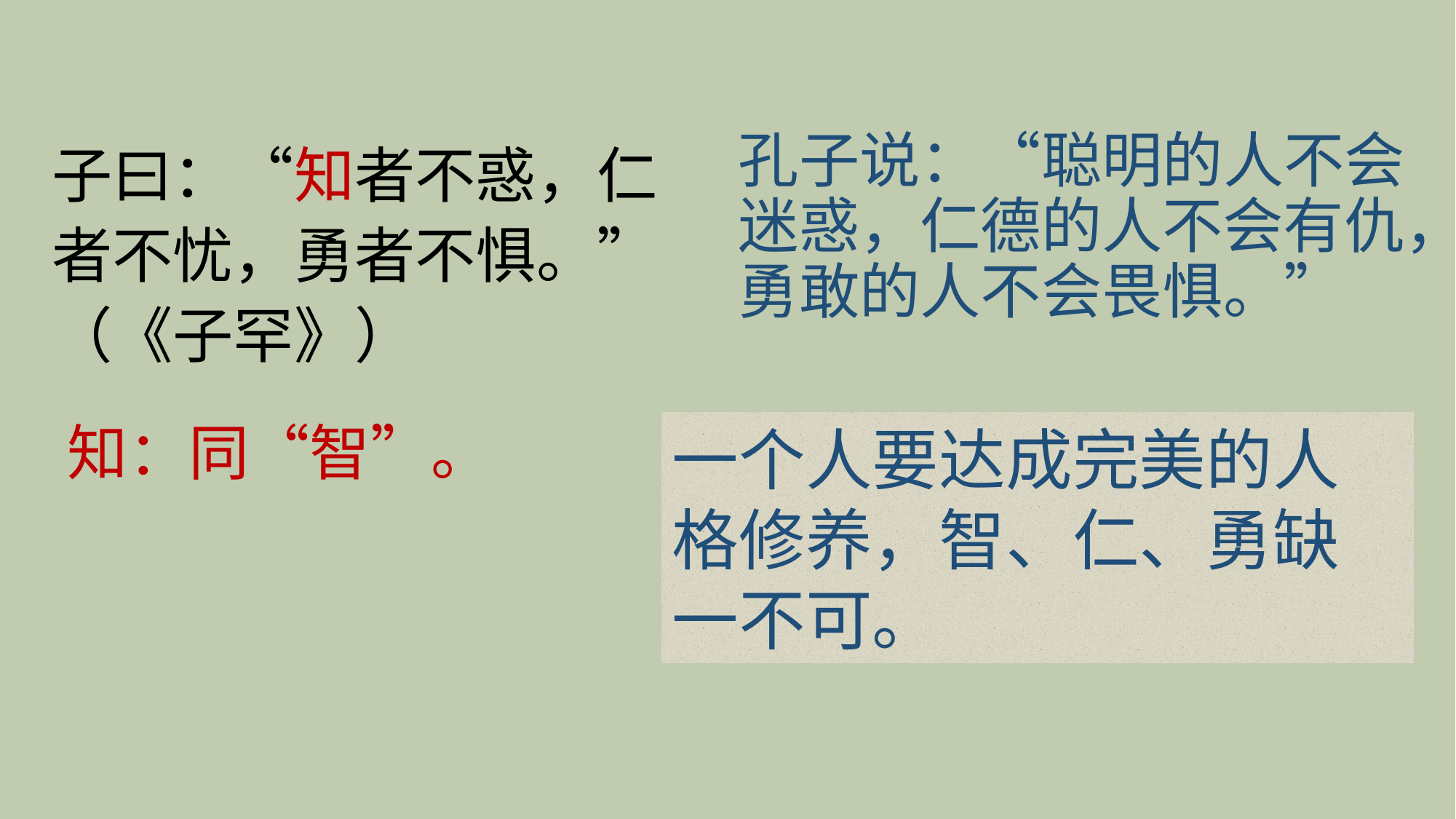

子曰：“知者不惑，仁者不忧，勇者不惧。”（《子罕》）

孔子说：“聪明的人不会迷惑，仁德的人不会有仇，勇敢的人不会畏惧。”
一个人要达成完美的人格修养，智、仁、勇缺一不可。
知：同“智”。